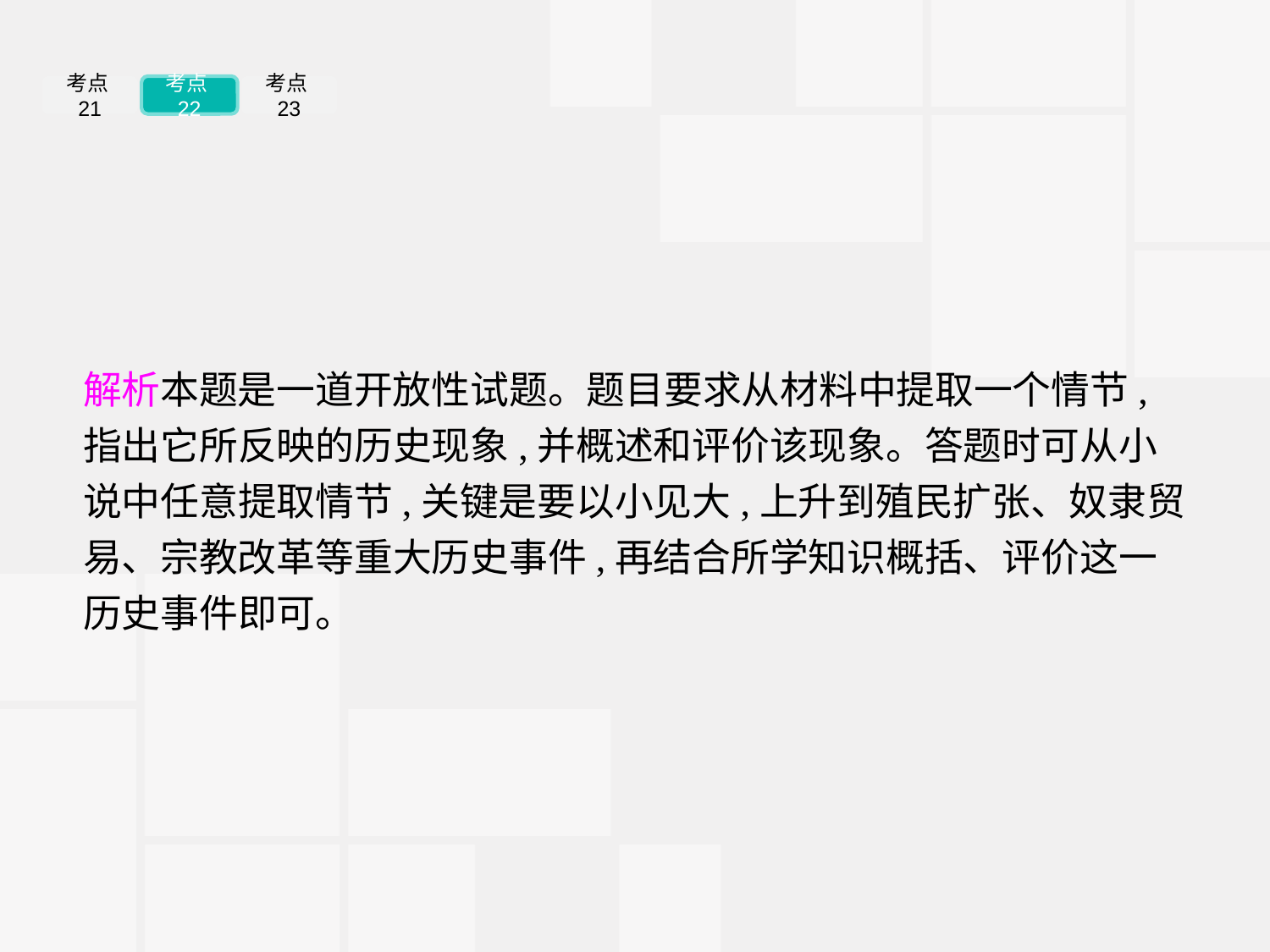

考点21
考点22
考点23
解析本题是一道开放性试题。题目要求从材料中提取一个情节,指出它所反映的历史现象,并概述和评价该现象。答题时可从小说中任意提取情节,关键是要以小见大,上升到殖民扩张、奴隶贸易、宗教改革等重大历史事件,再结合所学知识概括、评价这一历史事件即可。